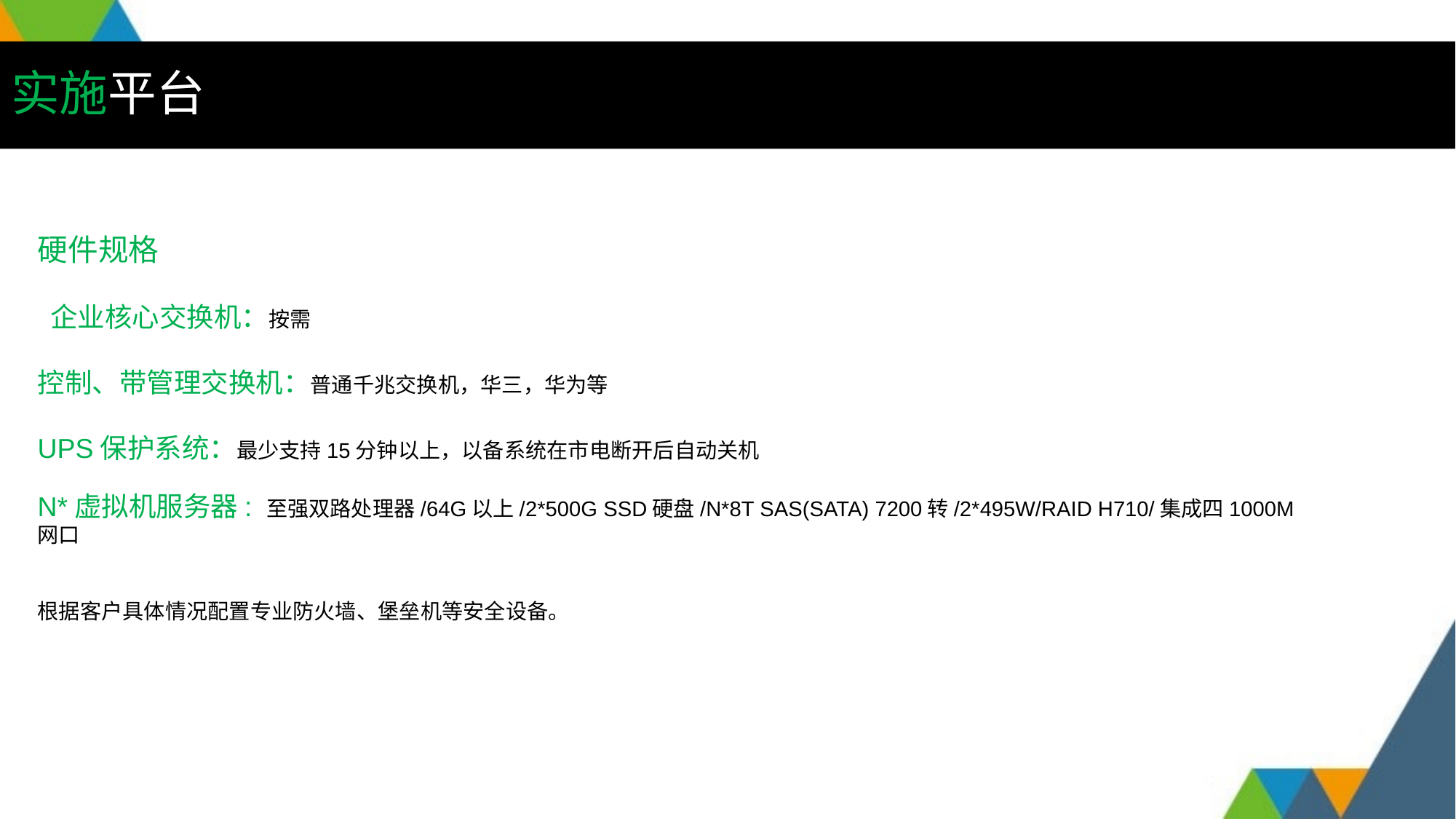

# 实施平台
硬件规格

 企业核心交换机：按需
控制、带管理交换机：普通千兆交换机，华三，华为等
UPS保护系统：最少支持15分钟以上，以备系统在市电断开后自动关机
N*虚拟机服务器: 至强双路处理器/64G以上/2*500G SSD硬盘/N*8T SAS(SATA) 7200转/2*495W/RAID H710/集成四1000M网口

根据客户具体情况配置专业防火墙、堡垒机等安全设备。